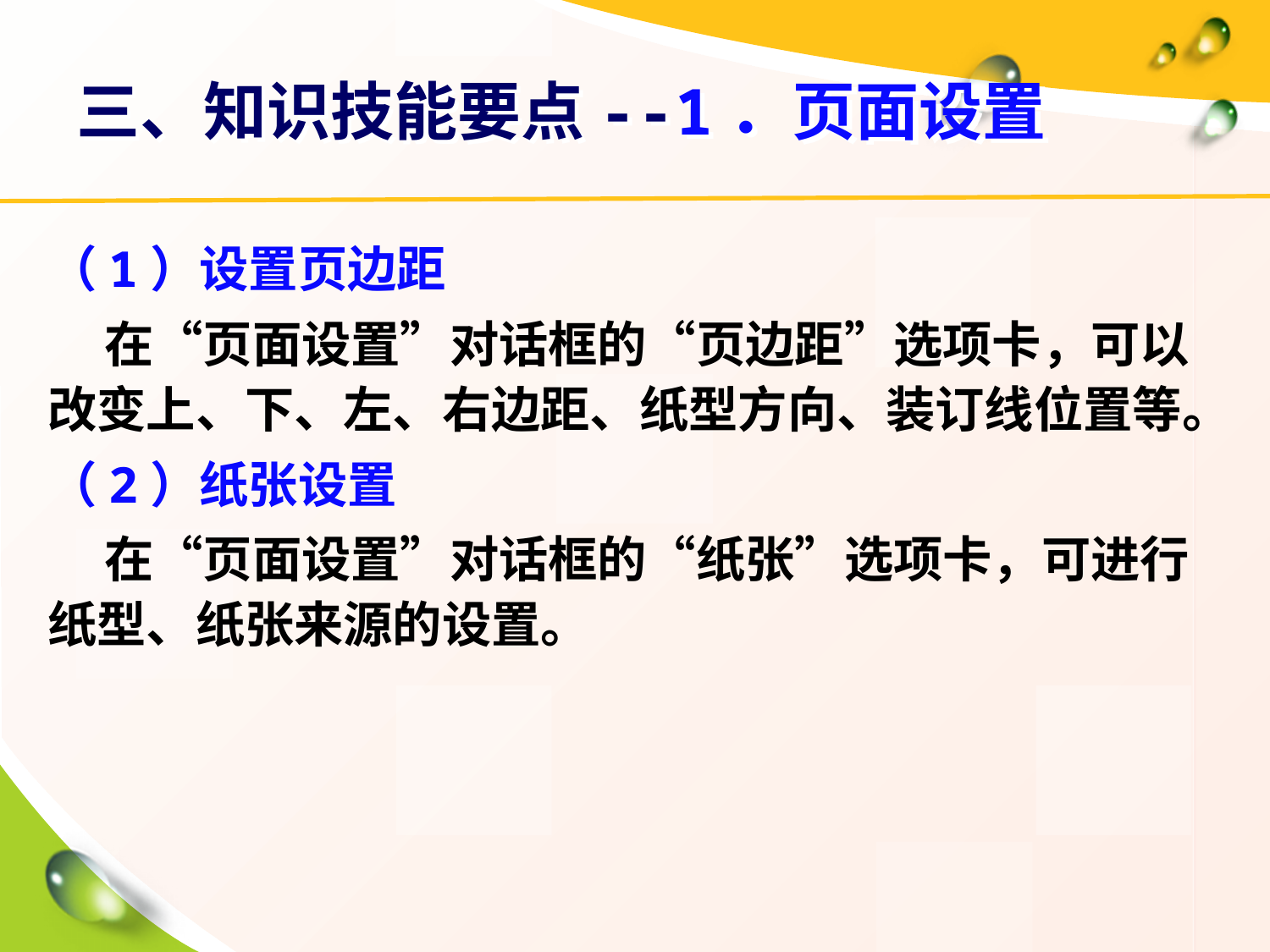

# 三、知识技能要点--1．页面设置
（1）设置页边距
    在“页面设置”对话框的“页边距”选项卡，可以改变上、下、左、右边距、纸型方向、装订线位置等。
（2）纸张设置
    在“页面设置”对话框的“纸张”选项卡，可进行纸型、纸张来源的设置。